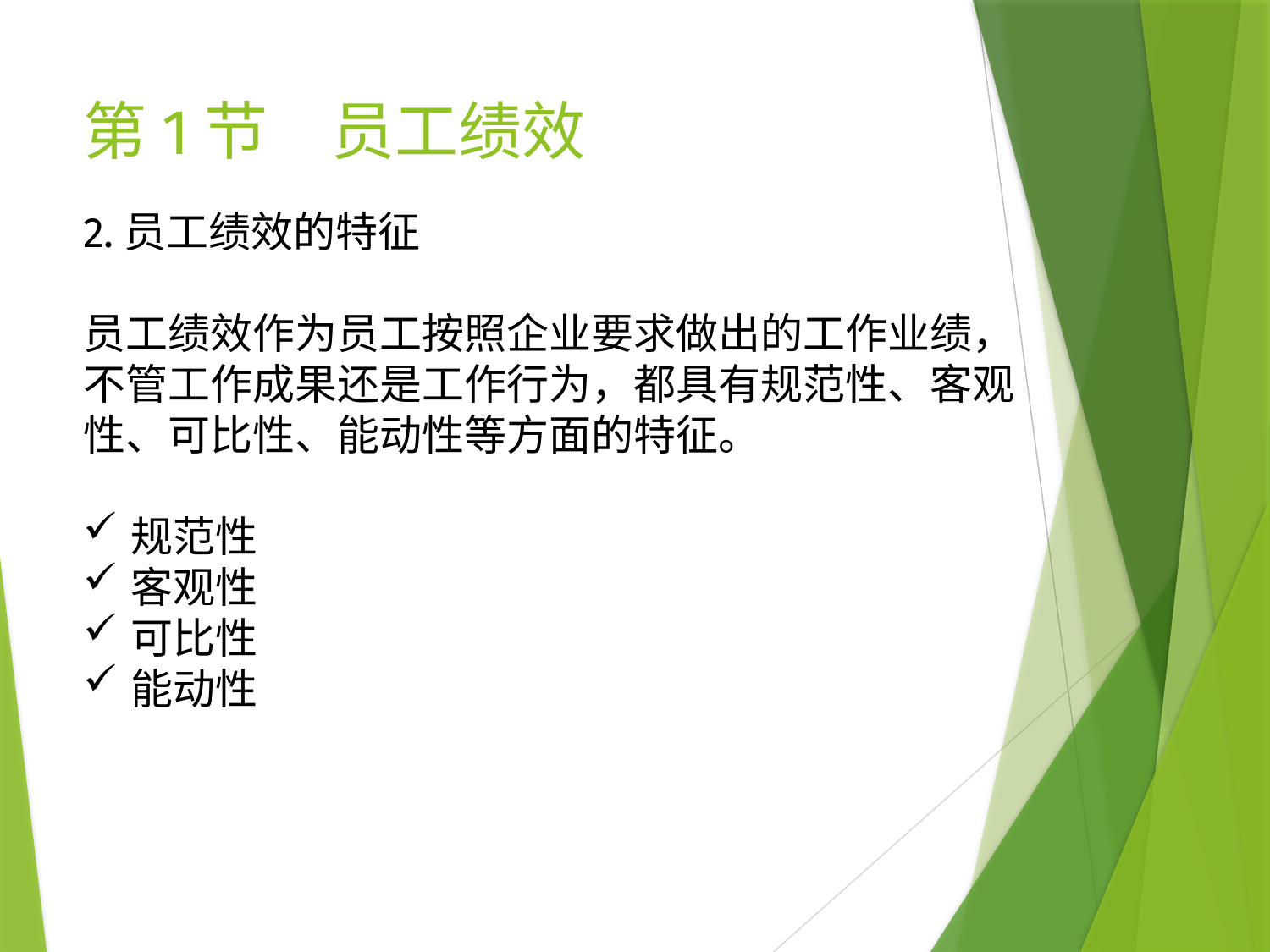

# 第1节　员工绩效
2.员工绩效的特征

员工绩效作为员工按照企业要求做出的工作业绩，不管工作成果还是工作行为，都具有规范性、客观性、可比性、能动性等方面的特征。

规范性
客观性
可比性
能动性